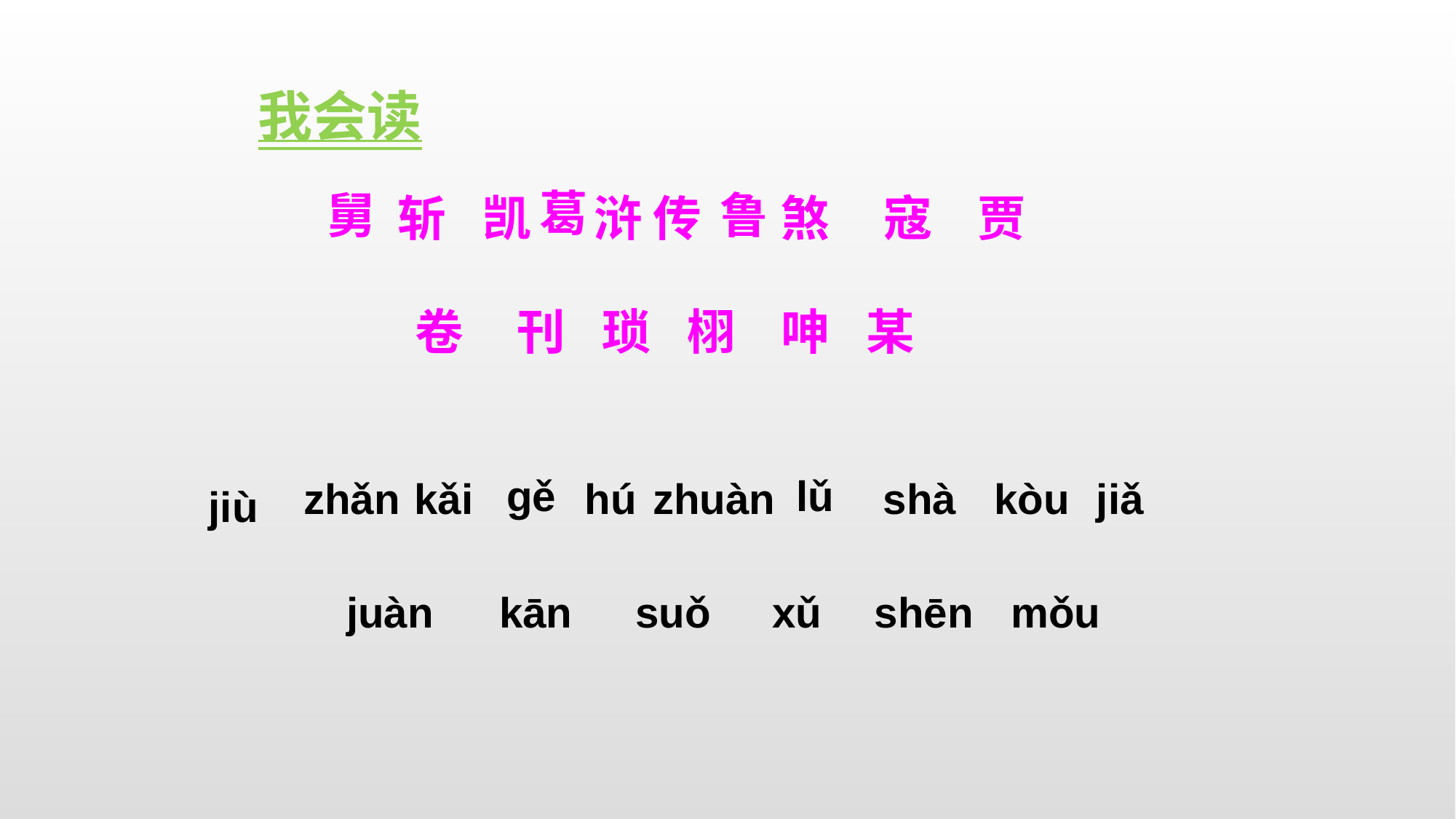

我会读
葛
舅
鲁
斩
凯
浒
传
煞
寇
贾
卷
刊
琐
栩
呻
某
ɡě
lǔ
zhǎn
kǎi
hú
shà
kòu
jiǎ
zhuàn
jiù
kān
suǒ
xǔ
juàn
shēn
mǒu